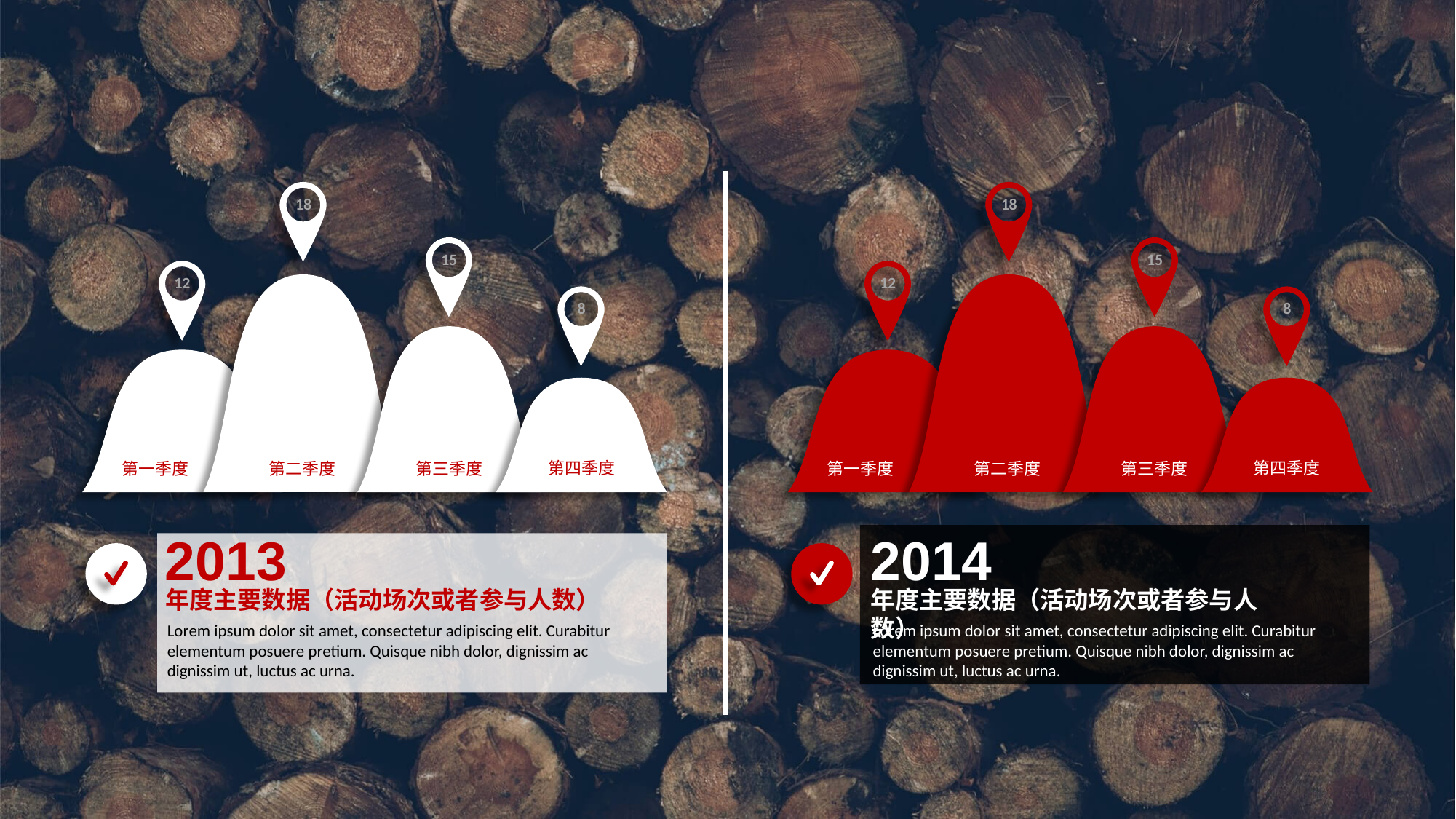

18
18

15
15

12
12

8
8

第四季度
第四季度
第一季度
第二季度
第三季度
第一季度
第二季度
第三季度
2013
2014

年度主要数据（活动场次或者参与人数）
年度主要数据（活动场次或者参与人数）
Lorem ipsum dolor sit amet, consectetur adipiscing elit. Curabitur elementum posuere pretium. Quisque nibh dolor, dignissim ac dignissim ut, luctus ac urna.
Lorem ipsum dolor sit amet, consectetur adipiscing elit. Curabitur elementum posuere pretium. Quisque nibh dolor, dignissim ac dignissim ut, luctus ac urna.